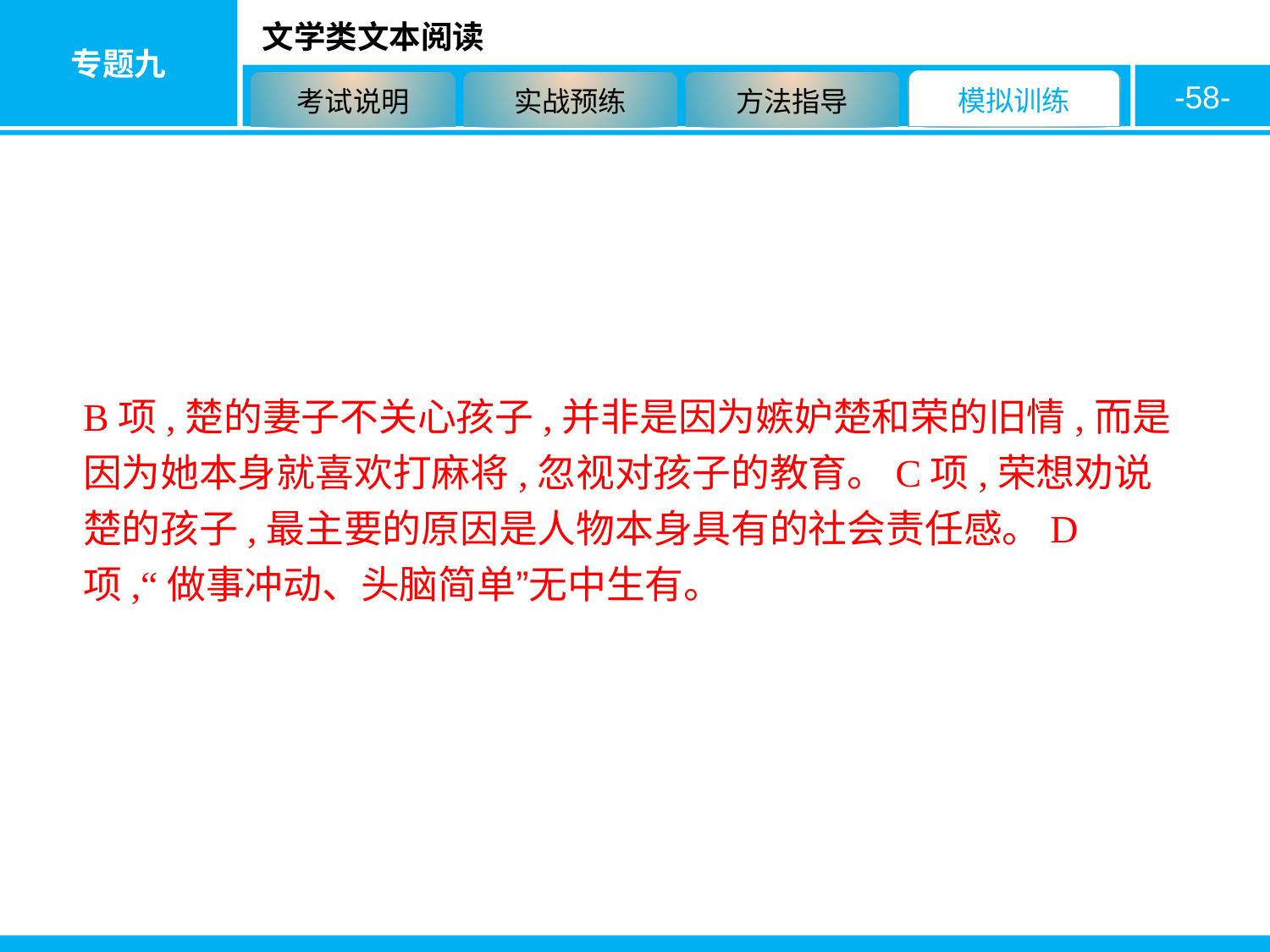

-58-
B项,楚的妻子不关心孩子,并非是因为嫉妒楚和荣的旧情,而是因为她本身就喜欢打麻将,忽视对孩子的教育。C项,荣想劝说楚的孩子,最主要的原因是人物本身具有的社会责任感。D项,“做事冲动、头脑简单”无中生有。